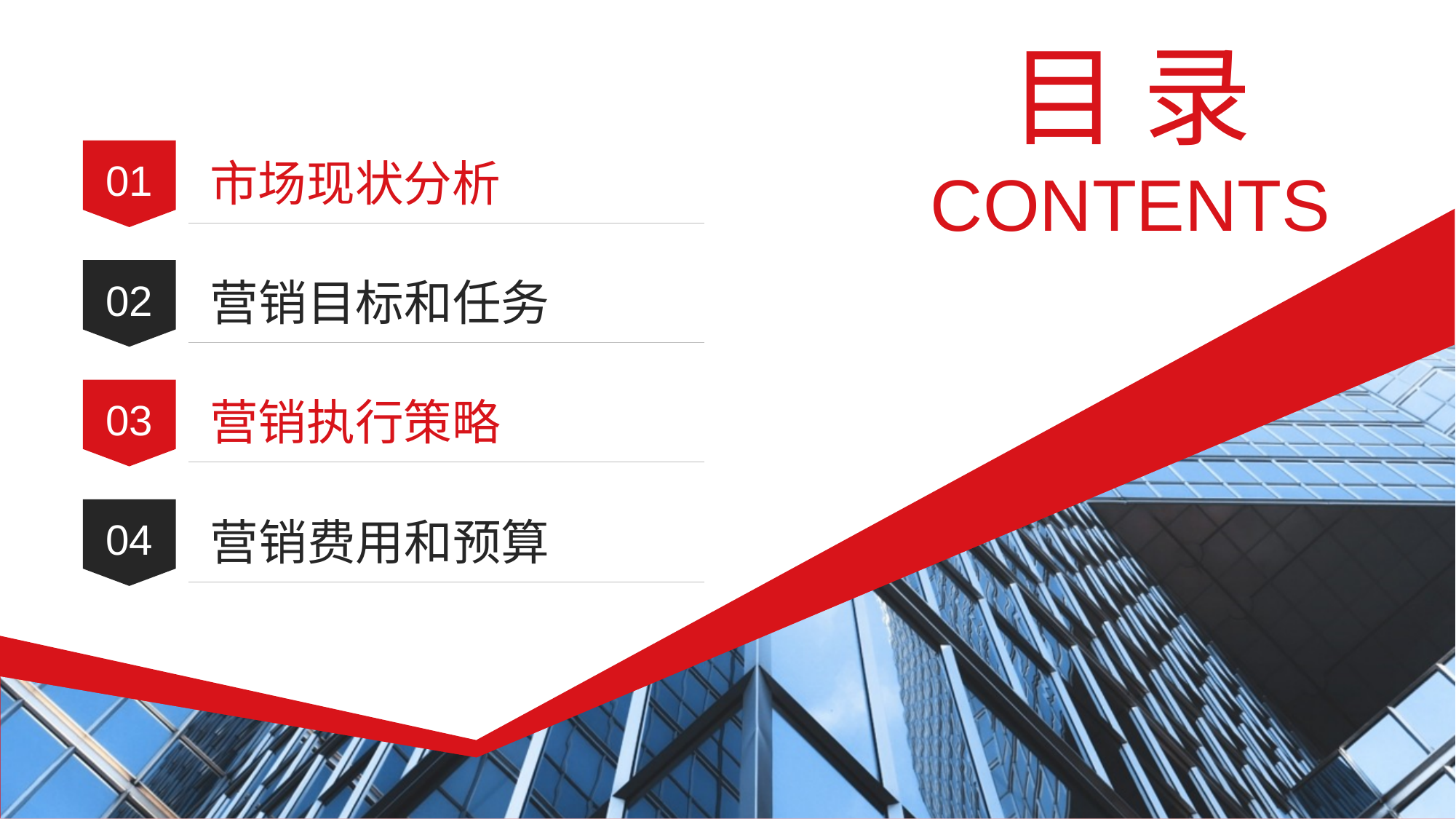

目 录
CONTENTS
01
市场现状分析

02
营销目标和任务

03
营销执行策略
04
营销费用和预算